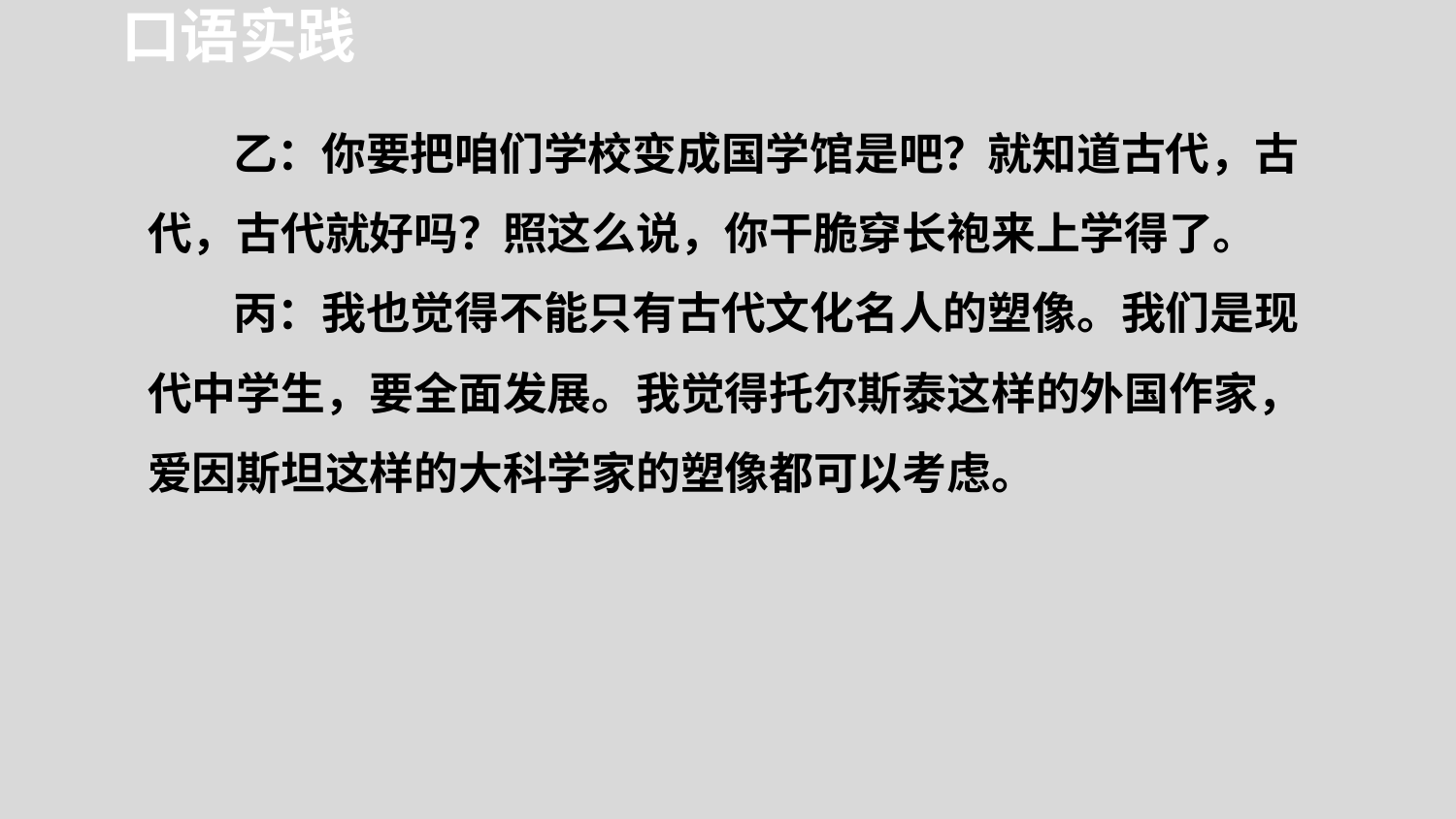

口语实践
乙：你要把咱们学校变成国学馆是吧？就知道古代，古代，古代就好吗？照这么说，你干脆穿长袍来上学得了。
丙：我也觉得不能只有古代文化名人的塑像。我们是现代中学生，要全面发展。我觉得托尔斯泰这样的外国作家，爱因斯坦这样的大科学家的塑像都可以考虑。